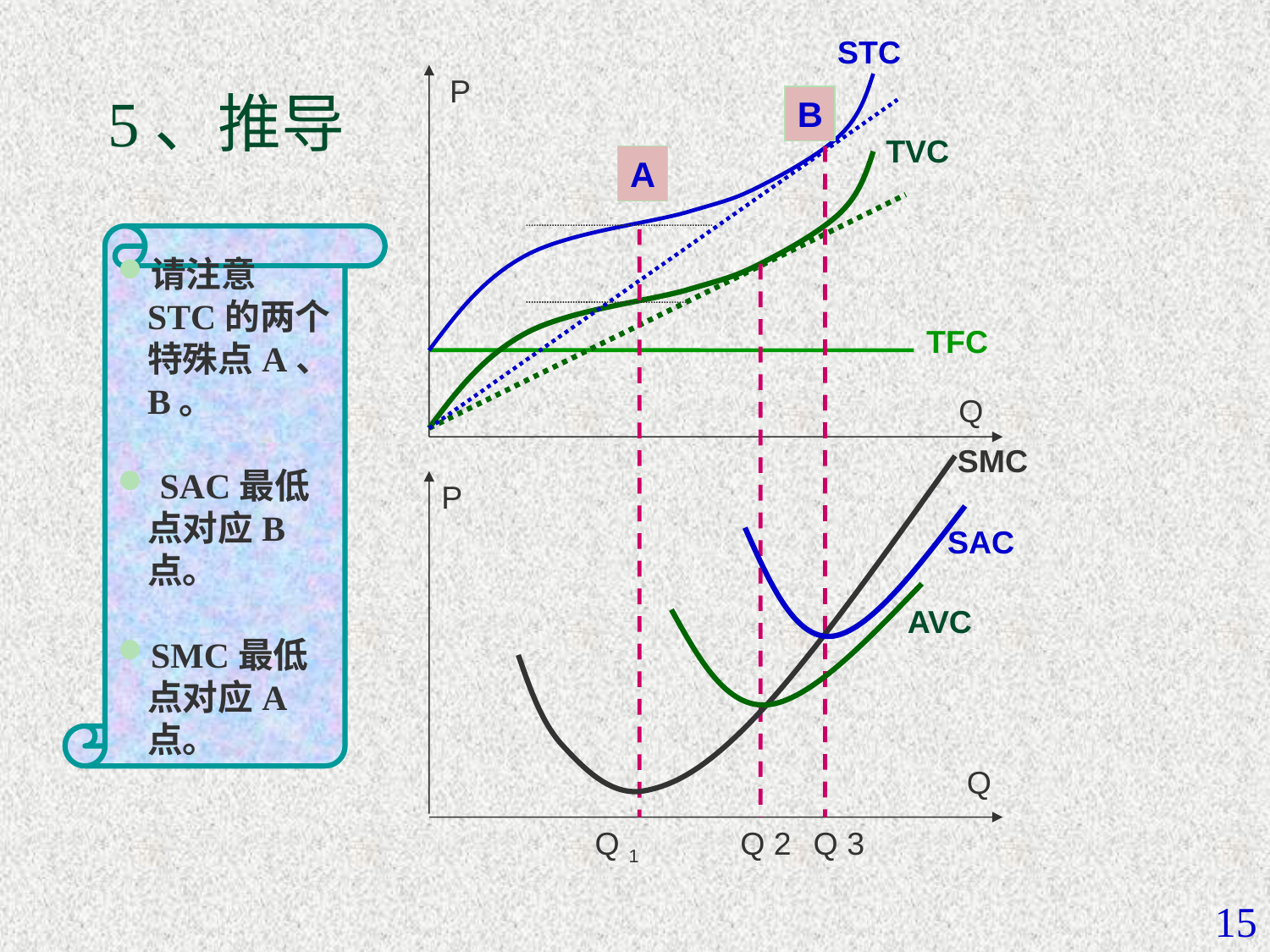

STC
# 5、推导

P

B

TVC
A

请注意STC的两个特殊点A、B。

 SAC最低点对应B点。

SMC最低点对应A点。

TFC

Q
SMC

P

SAC

AVC
Q

Q 1
Q 2
Q 3
15